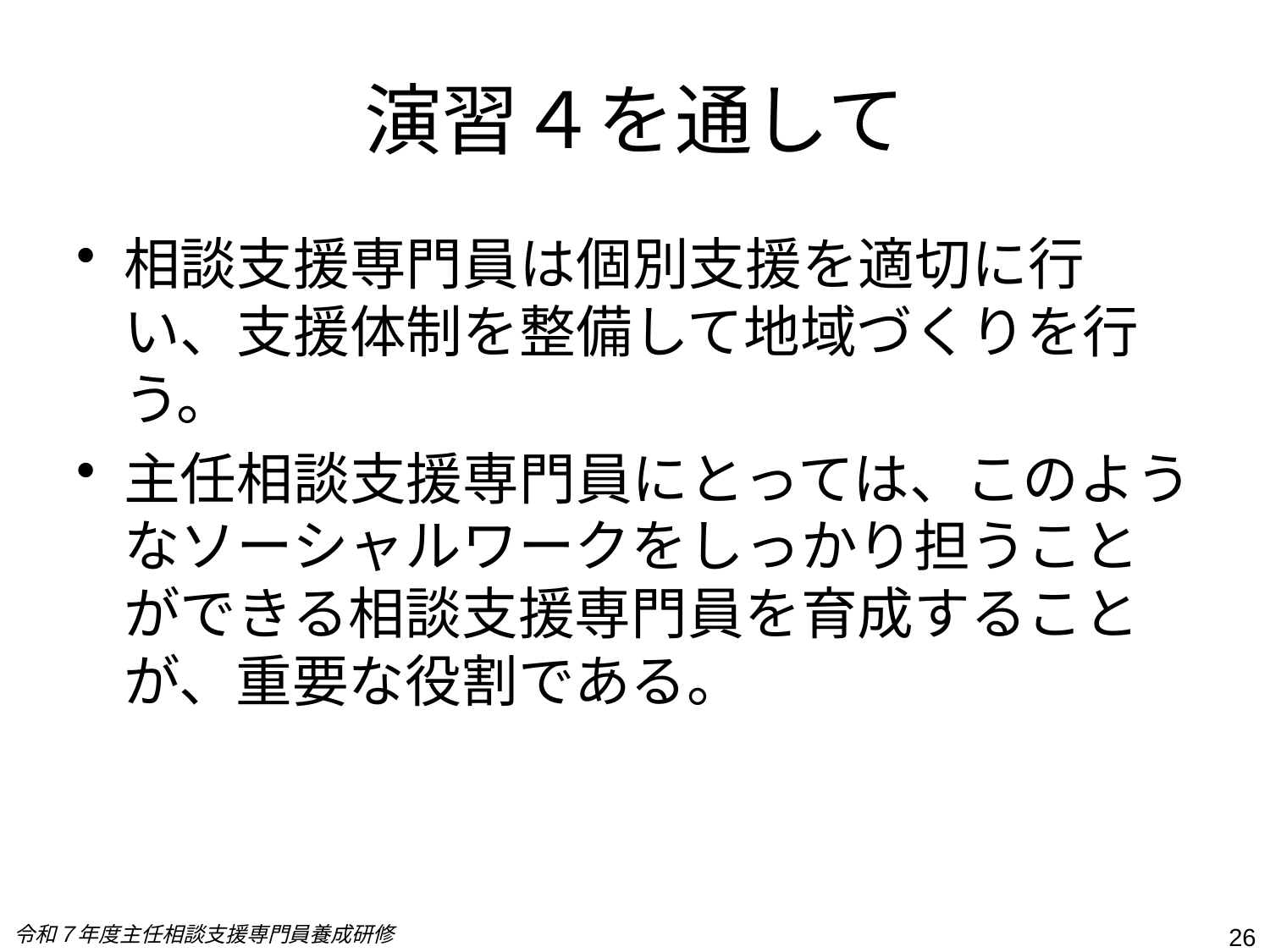

# 演習４を通して
相談支援専門員は個別支援を適切に行い、支援体制を整備して地域づくりを行う。
主任相談支援専門員にとっては、このようなソーシャルワークをしっかり担うことができる相談支援専門員を育成することが、重要な役割である。

令和７年度主任相談支援専門員養成研修
26